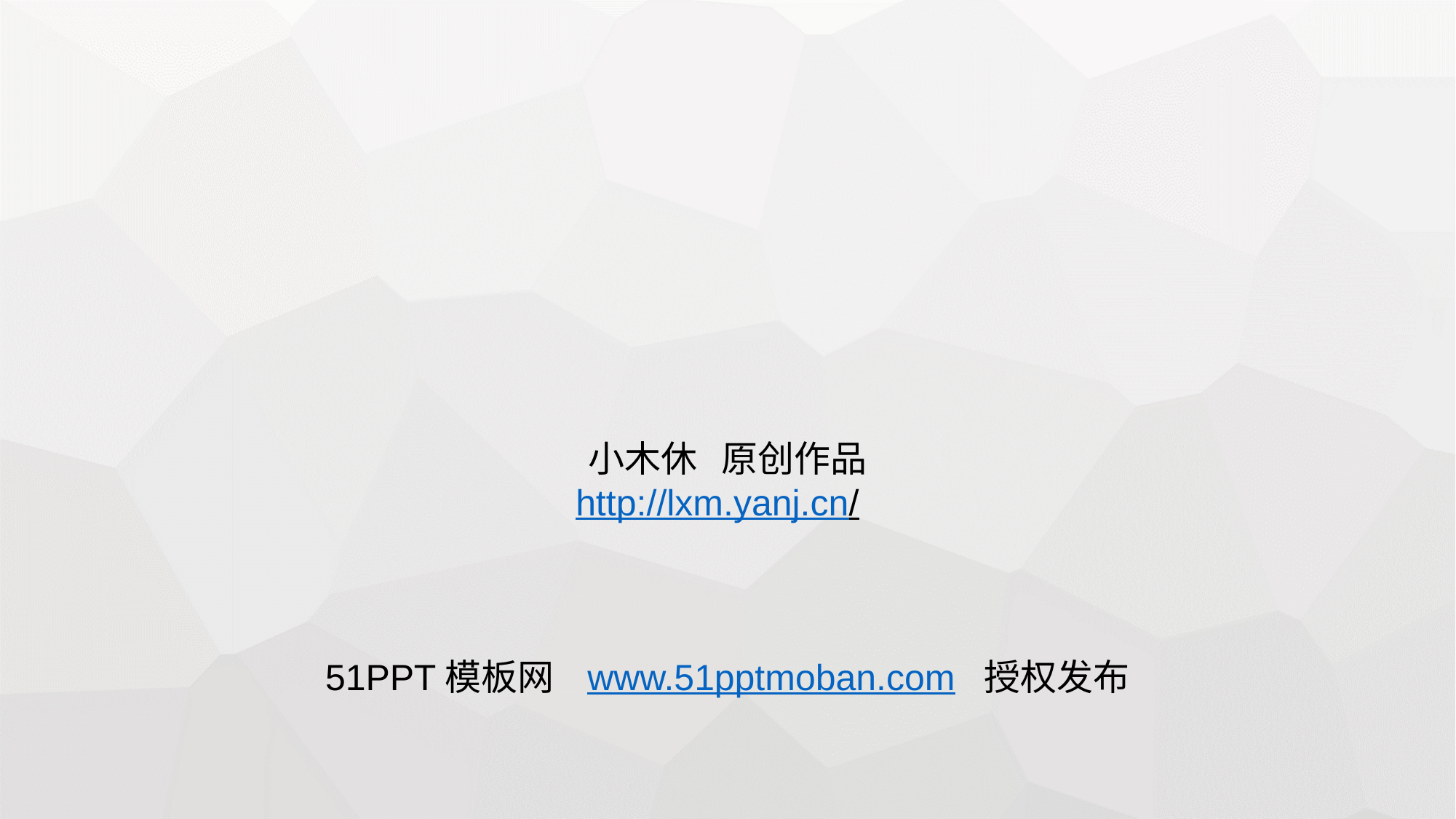

#
小木休   原创作品
http://lxm.yanj.cn/

51PPT模板网   www.51pptmoban.com  授权发布